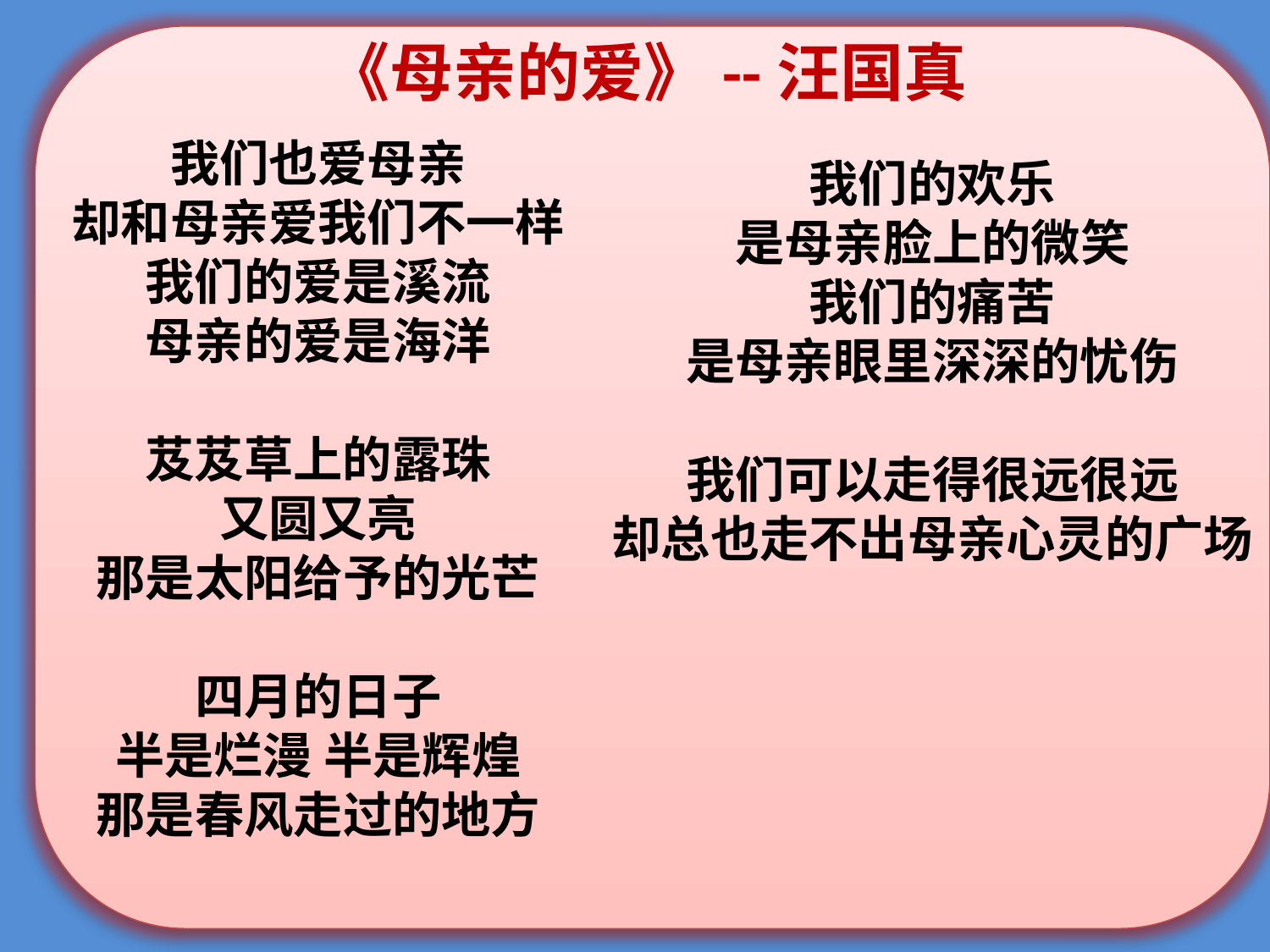

《母亲的爱》--汪国真

我们也爱母亲
却和母亲爱我们不一样
我们的爱是溪流
母亲的爱是海洋
芨芨草上的露珠
又圆又亮
那是太阳给予的光芒
四月的日子
半是烂漫 半是辉煌
那是春风走过的地方
我们的欢乐
是母亲脸上的微笑
我们的痛苦
是母亲眼里深深的忧伤
我们可以走得很远很远
却总也走不出母亲心灵的广场